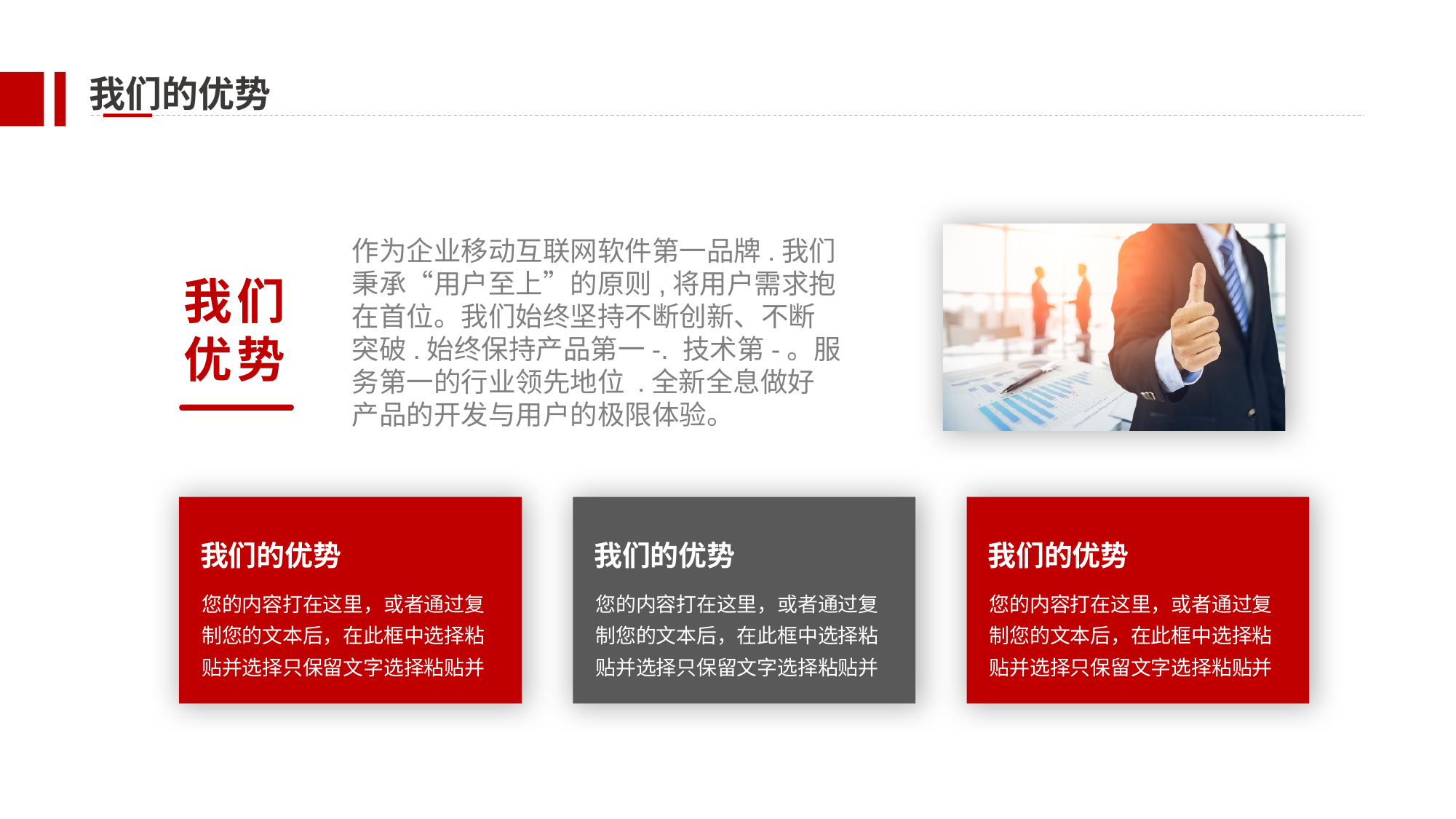

我们的优势

作为企业移动互联网软件第一品牌.我们秉承“用户至上”的原则,将用户需求抱在首位。我们始终坚持不断创新、不断突破.始终保持产品第一-. 技术第-。服务第一的行业领先地位 .全新全息做好产品的开发与用户的极限体验。
我们
优势

我们的优势
您的内容打在这里，或者通过复制您的文本后，在此框中选择粘贴并选择只保留文字选择粘贴并

我们的优势
您的内容打在这里，或者通过复制您的文本后，在此框中选择粘贴并选择只保留文字选择粘贴并

我们的优势
您的内容打在这里，或者通过复制您的文本后，在此框中选择粘贴并选择只保留文字选择粘贴并